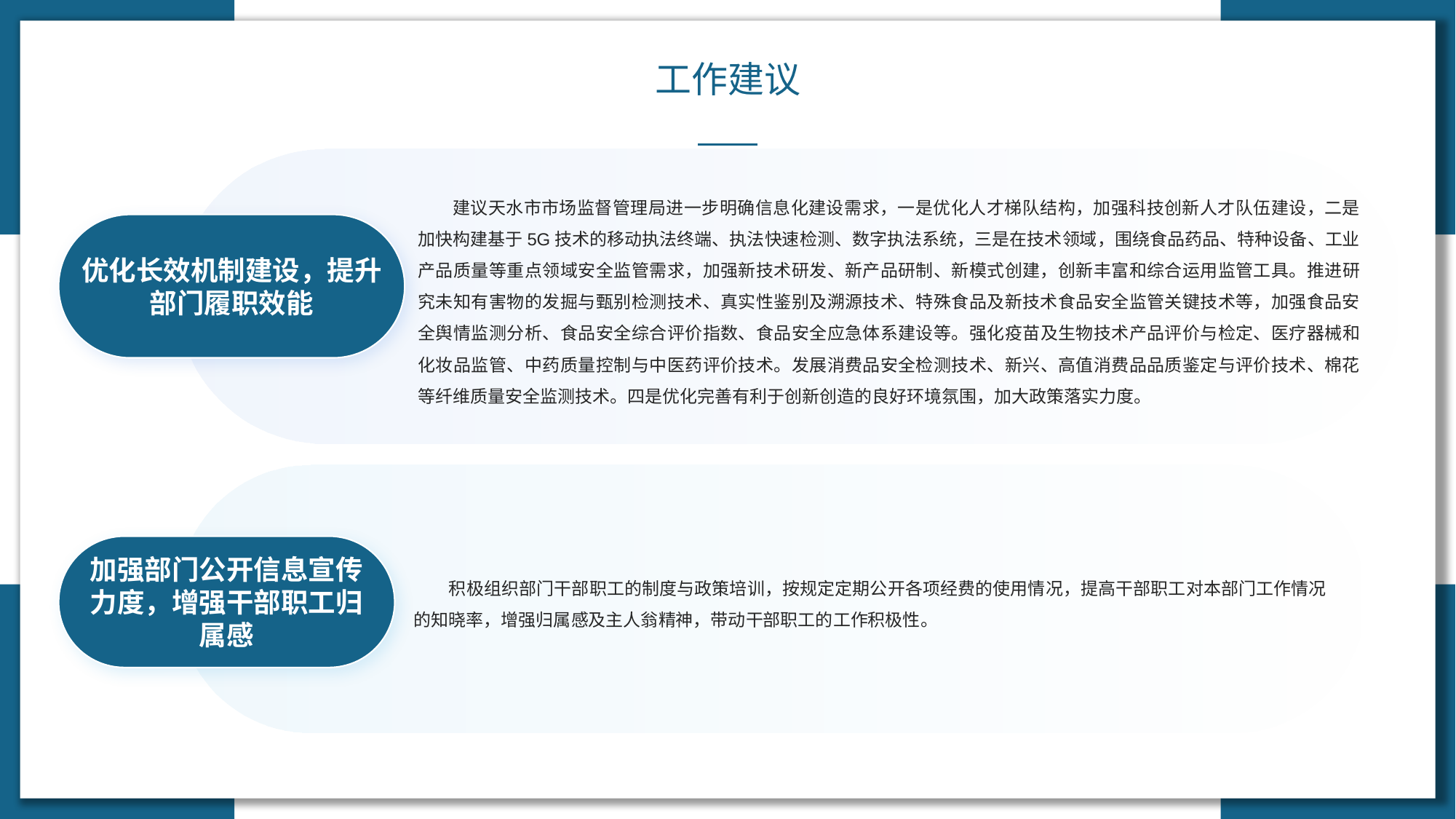

工作建议
建议天水市市场监督管理局进一步明确信息化建设需求，一是优化人才梯队结构，加强科技创新人才队伍建设，二是加快构建基于5G技术的移动执法终端、执法快速检测、数字执法系统，三是在技术领域，围绕食品药品、特种设备、工业产品质量等重点领域安全监管需求，加强新技术研发、新产品研制、新模式创建，创新丰富和综合运用监管工具。推进研究未知有害物的发掘与甄别检测技术、真实性鉴别及溯源技术、特殊食品及新技术食品安全监管关键技术等，加强食品安全舆情监测分析、食品安全综合评价指数、食品安全应急体系建设等。强化疫苗及生物技术产品评价与检定、医疗器械和化妆品监管、中药质量控制与中医药评价技术。发展消费品安全检测技术、新兴、高值消费品品质鉴定与评价技术、棉花等纤维质量安全监测技术。四是优化完善有利于创新创造的良好环境氛围，加大政策落实力度。
优化长效机制建设，提升部门履职效能
积极组织部门干部职工的制度与政策培训，按规定定期公开各项经费的使用情况，提高干部职工对本部门工作情况的知晓率，增强归属感及主人翁精神，带动干部职工的工作积极性。
加强部门公开信息宣传力度，增强干部职工归属感